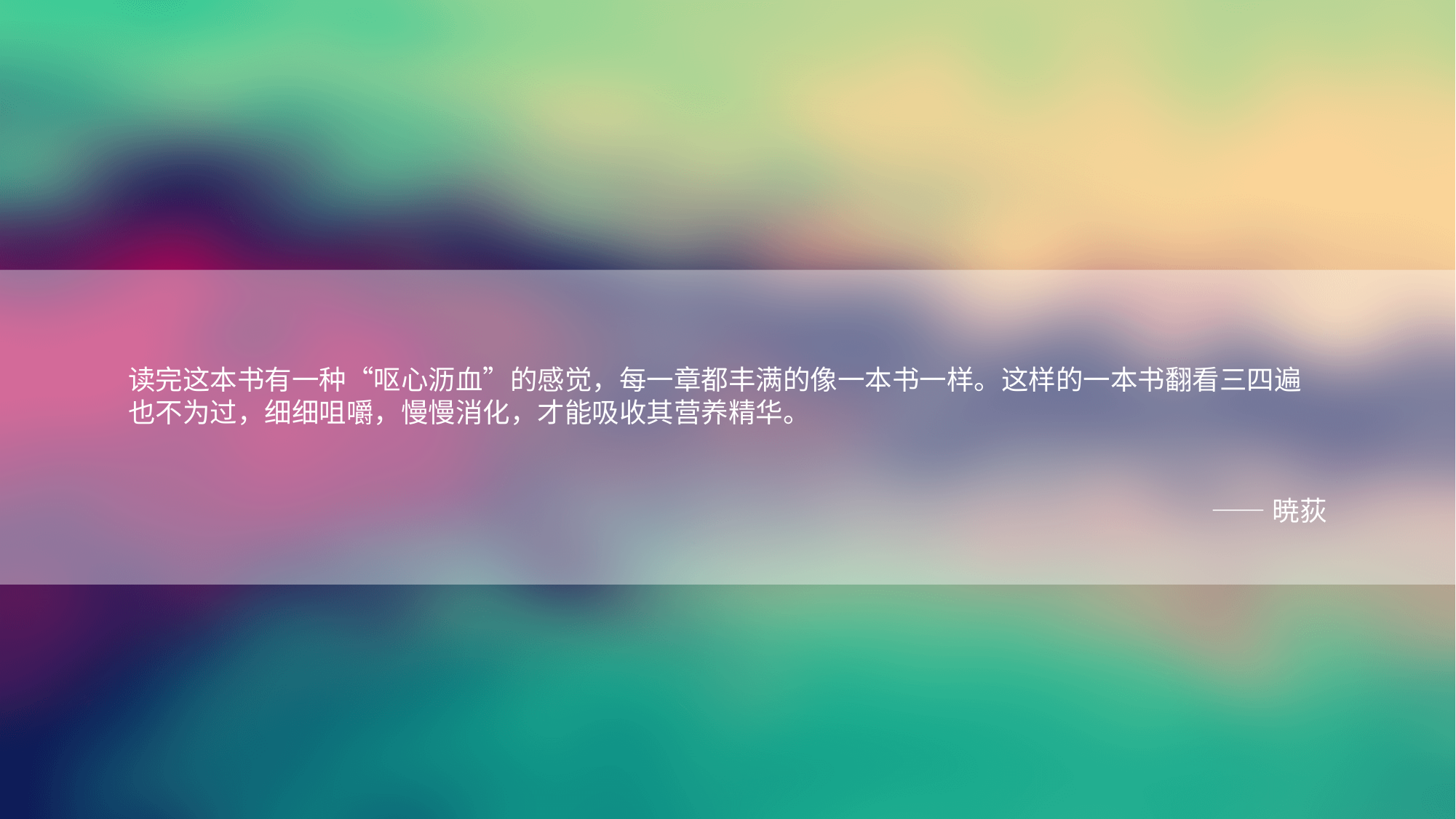

读完这本书有一种“呕心沥血”的感觉，每一章都丰满的像一本书一样。这样的一本书翻看三四遍也不为过，细细咀嚼，慢慢消化，才能吸收其营养精华。

——暁荻